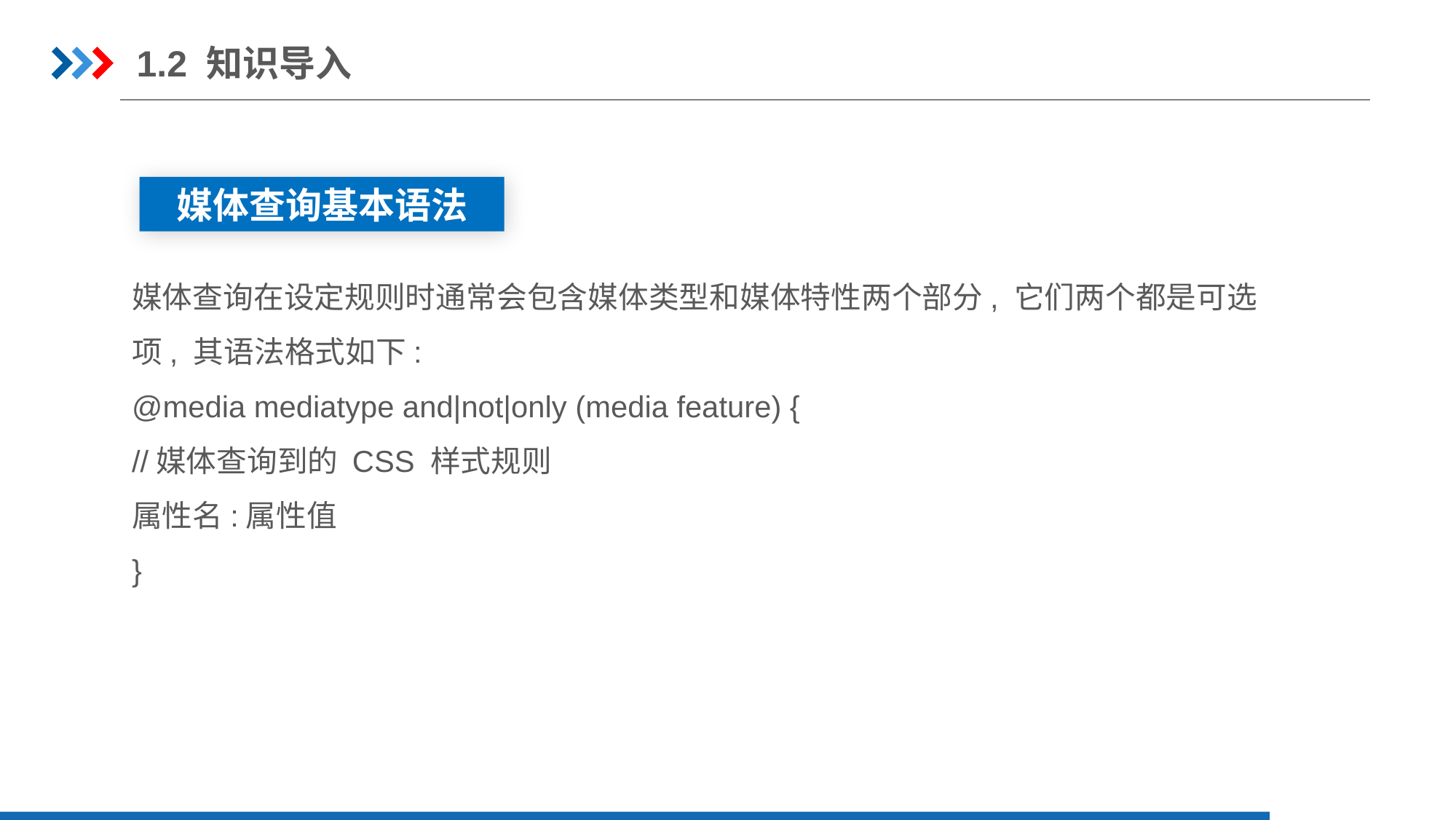

1.2 知识导入
媒体查询基本语法
媒体查询在设定规则时通常会包含媒体类型和媒体特性两个部分, 它们两个都是可选
项, 其语法格式如下:
@media mediatype and|not|only (media feature) {
//媒体查询到的 CSS 样式规则
属性名:属性值
}